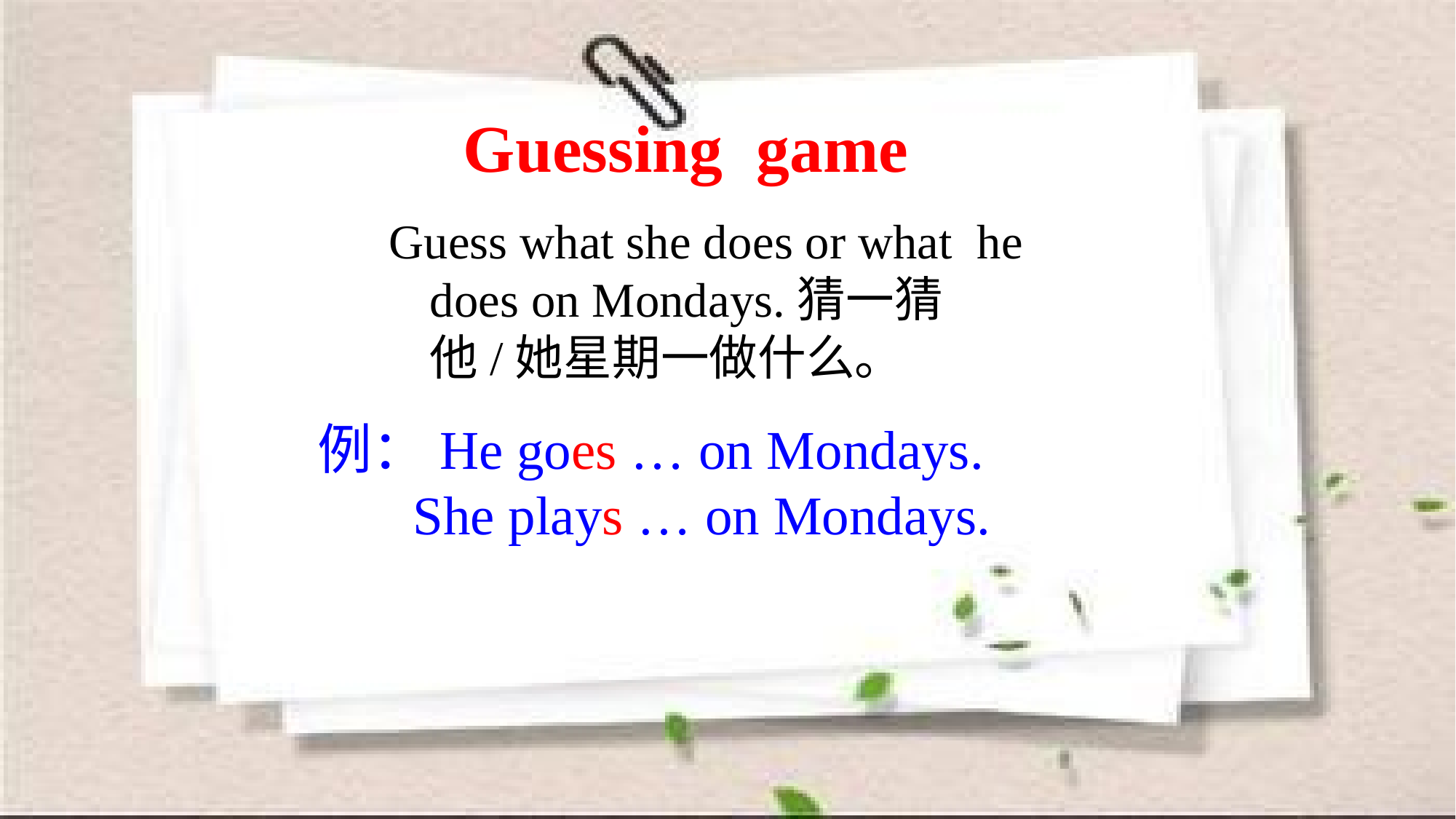

Guessing  game
Guess what she does or what  he does on Mondays.猜一猜他/她星期一做什么。
例：He goes … on Mondays.
       She plays … on Mondays.